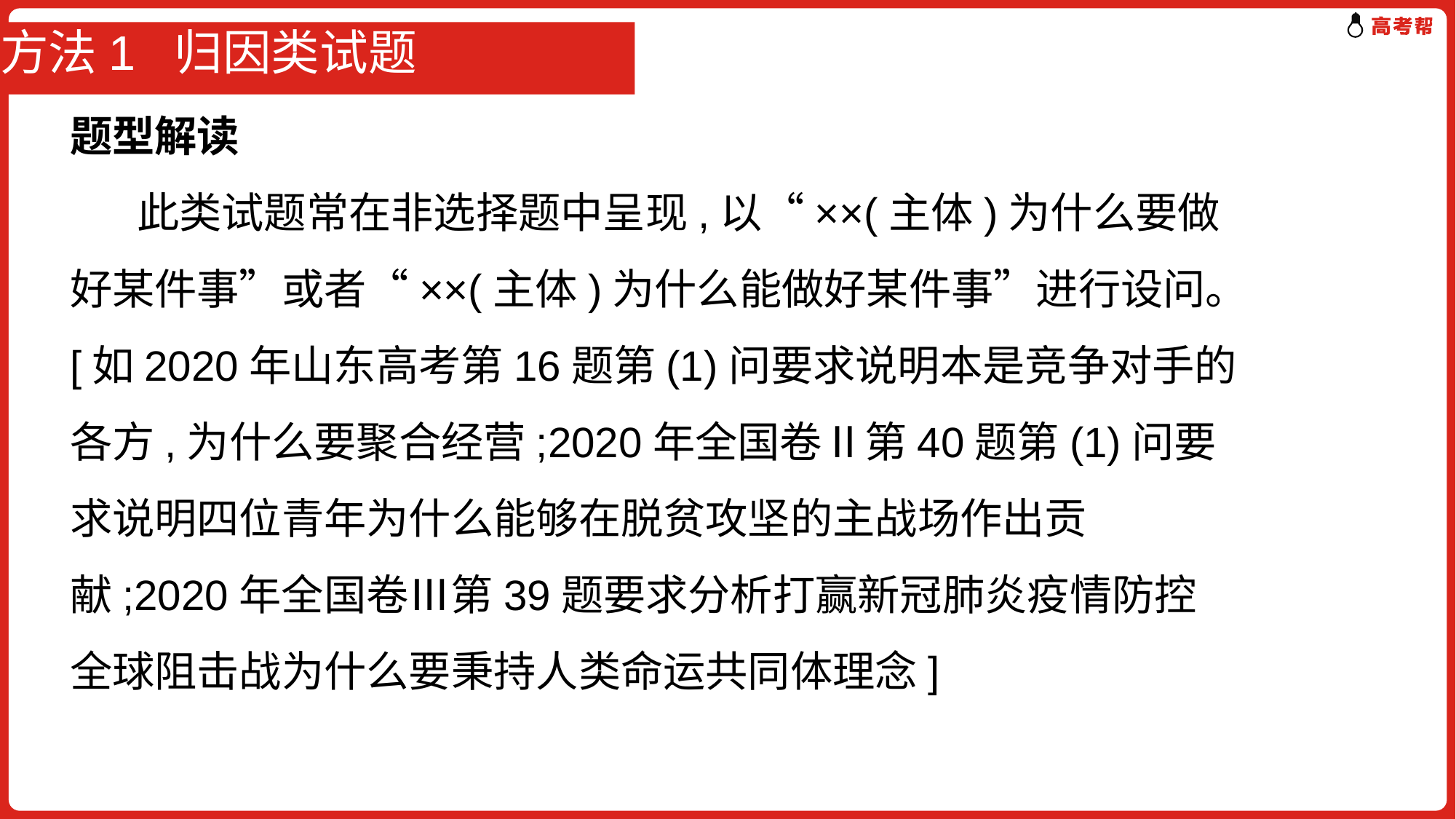

# 方法1  归因类试题
题型解读
      此类试题常在非选择题中呈现,以“××(主体)为什么要做好某件事”或者“××(主体)为什么能做好某件事”进行设问。[如2020年山东高考第16题第(1)问要求说明本是竞争对手的各方,为什么要聚合经营;2020年全国卷Ⅱ第40题第(1)问要求说明四位青年为什么能够在脱贫攻坚的主战场作出贡献;2020年全国卷Ⅲ第39题要求分析打赢新冠肺炎疫情防控全球阻击战为什么要秉持人类命运共同体理念]